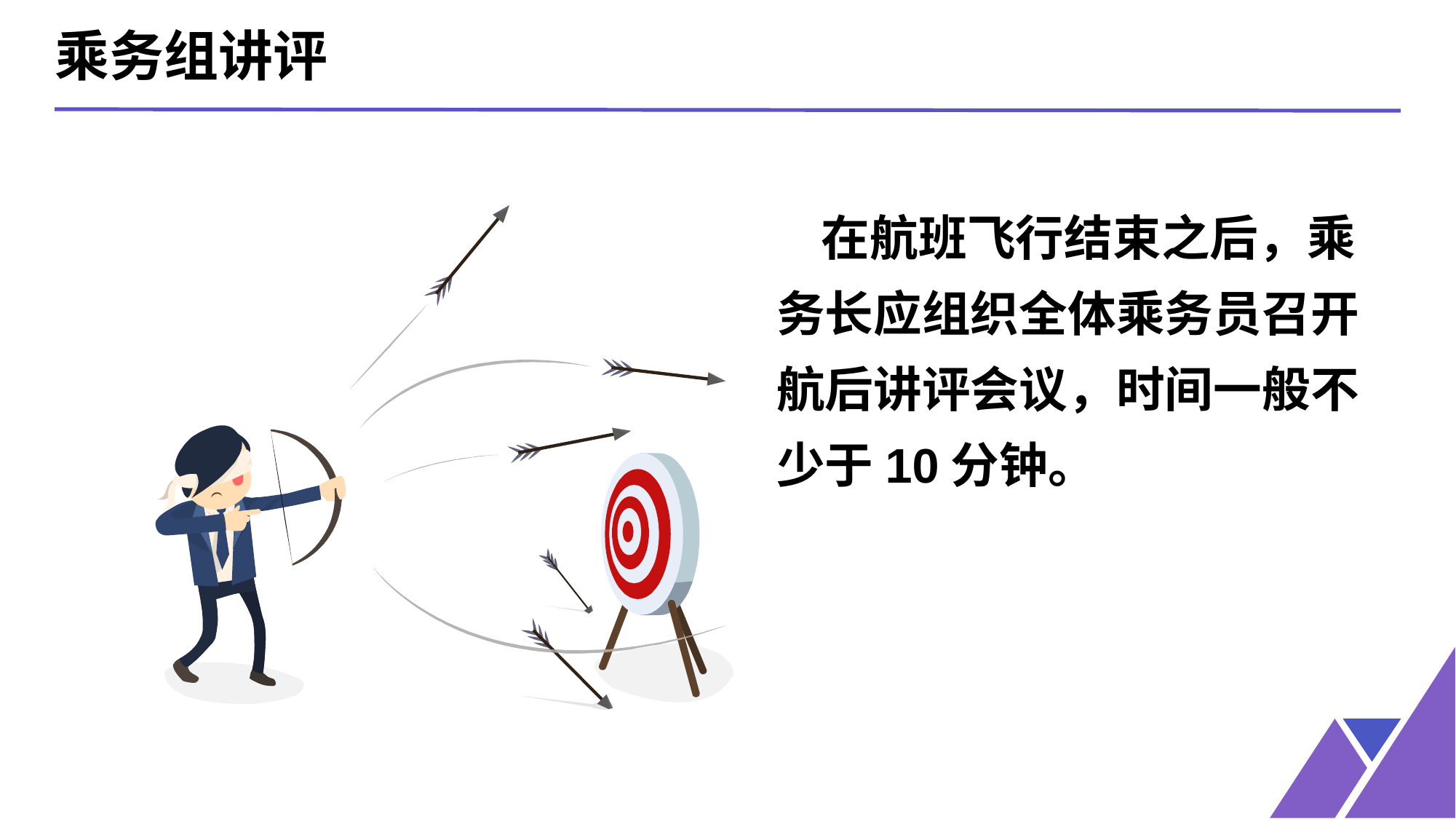

乘务组讲评

   在航班飞行结束之后，乘务长应组织全体乘务员召开航后讲评会议，时间一般不少于10分钟。